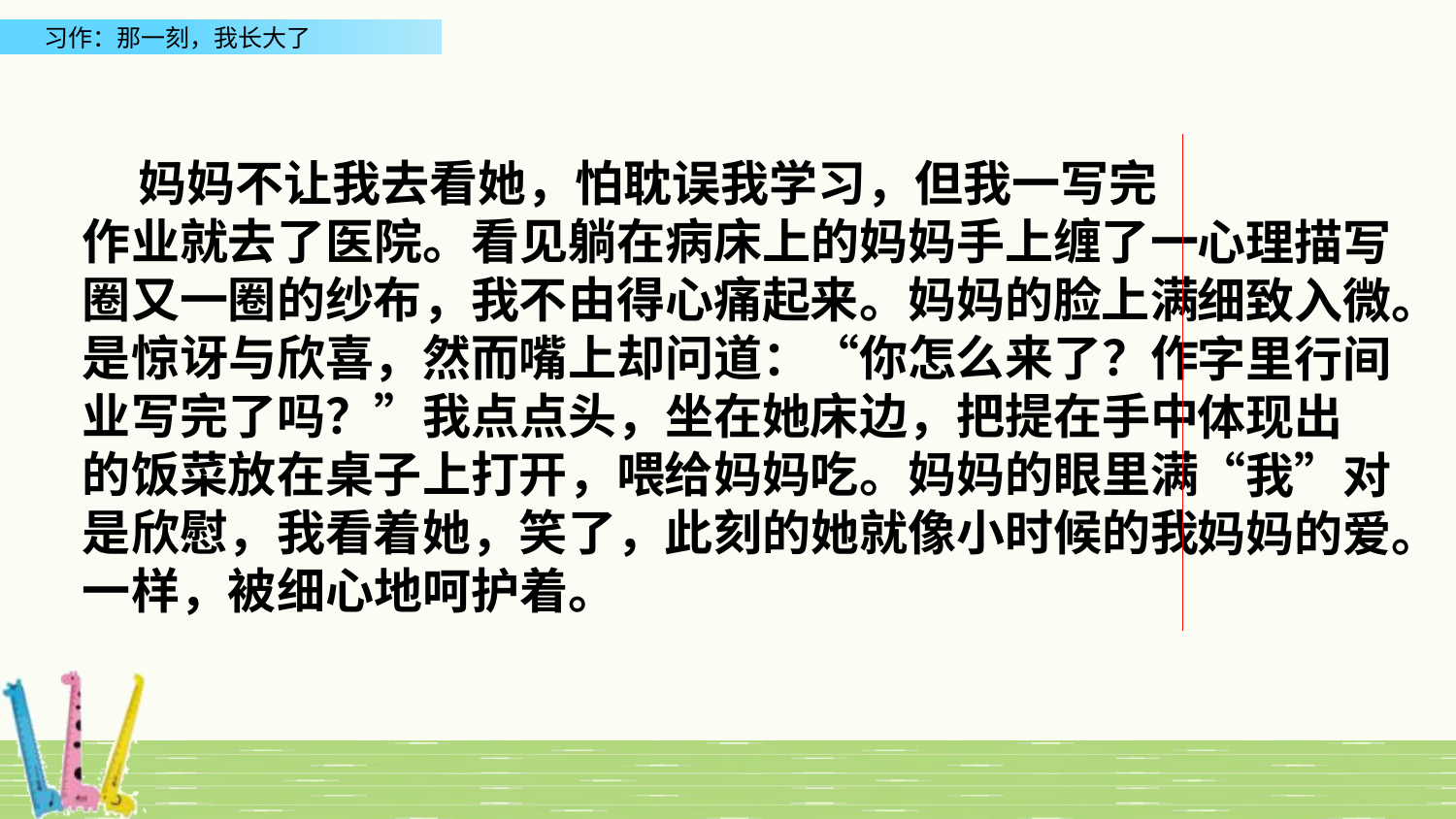

妈妈不让我去看她，怕耽误我学习，但我一写完作业就去了医院。看见躺在病床上的妈妈手上缠了一圈又一圈的纱布，我不由得心痛起来。妈妈的脸上满是惊讶与欣喜，然而嘴上却问道：“你怎么来了？作业写完了吗？”我点点头，坐在她床边，把提在手中的饭菜放在桌子上打开，喂给妈妈吃。妈妈的眼里满是欣慰，我看着她，笑了，此刻的她就像小时候的我一样，被细心地呵护着。
心理描写细致入微。字里行间体现出“我”对妈妈的爱。